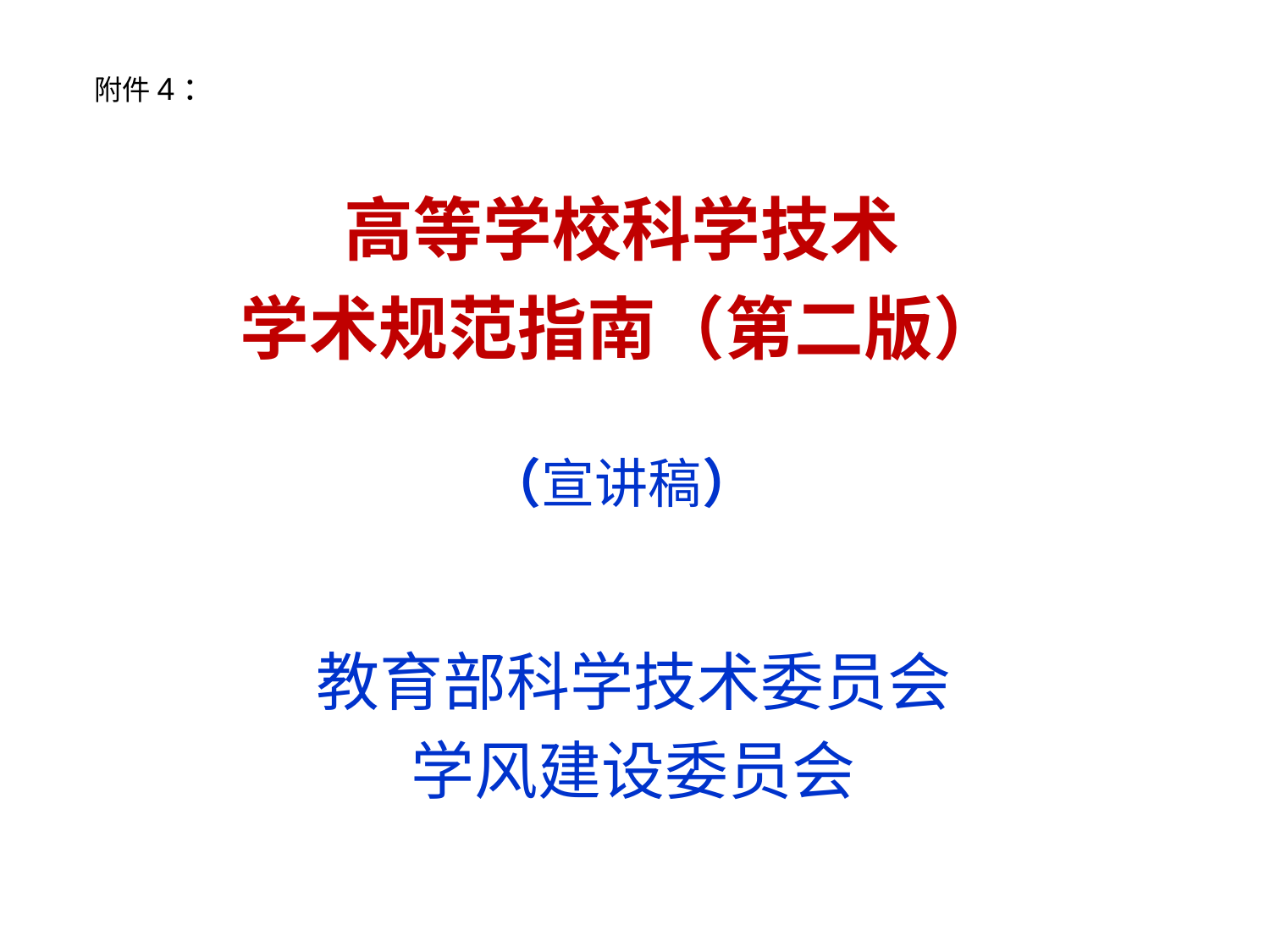

附件4：
# 高等学校科学技术 学术规范指南（第二版） （宣讲稿）
教育部科学技术委员会
学风建设委员会